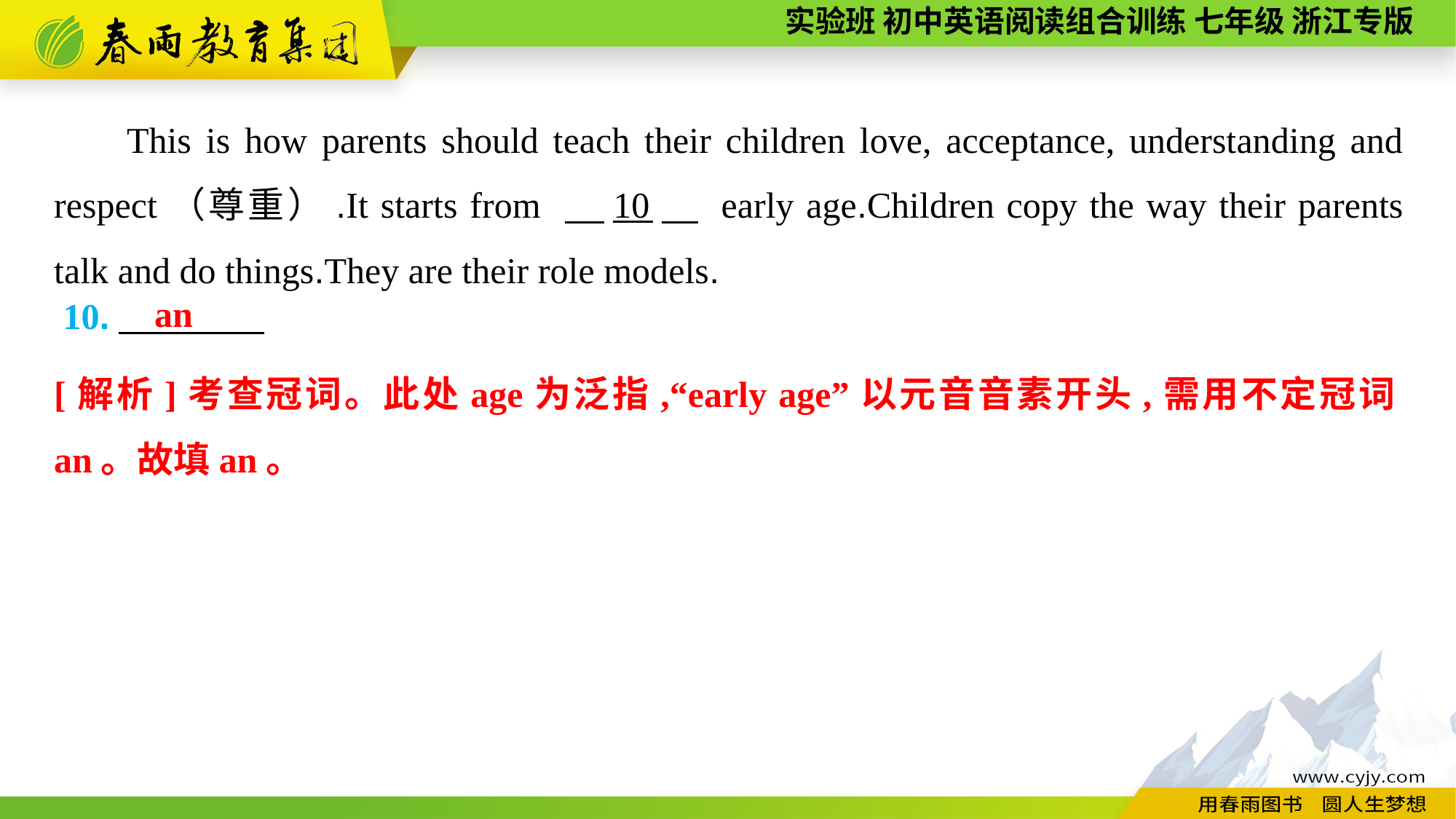

This is how parents should teach their children love, acceptance, understanding and respect（尊重）.It starts from 　10　 early age.Children copy the way their parents talk and do things.They are their role models.
an
10.
[解析]考查冠词。此处age为泛指,“early age”以元音音素开头,需用不定冠词an。故填an。